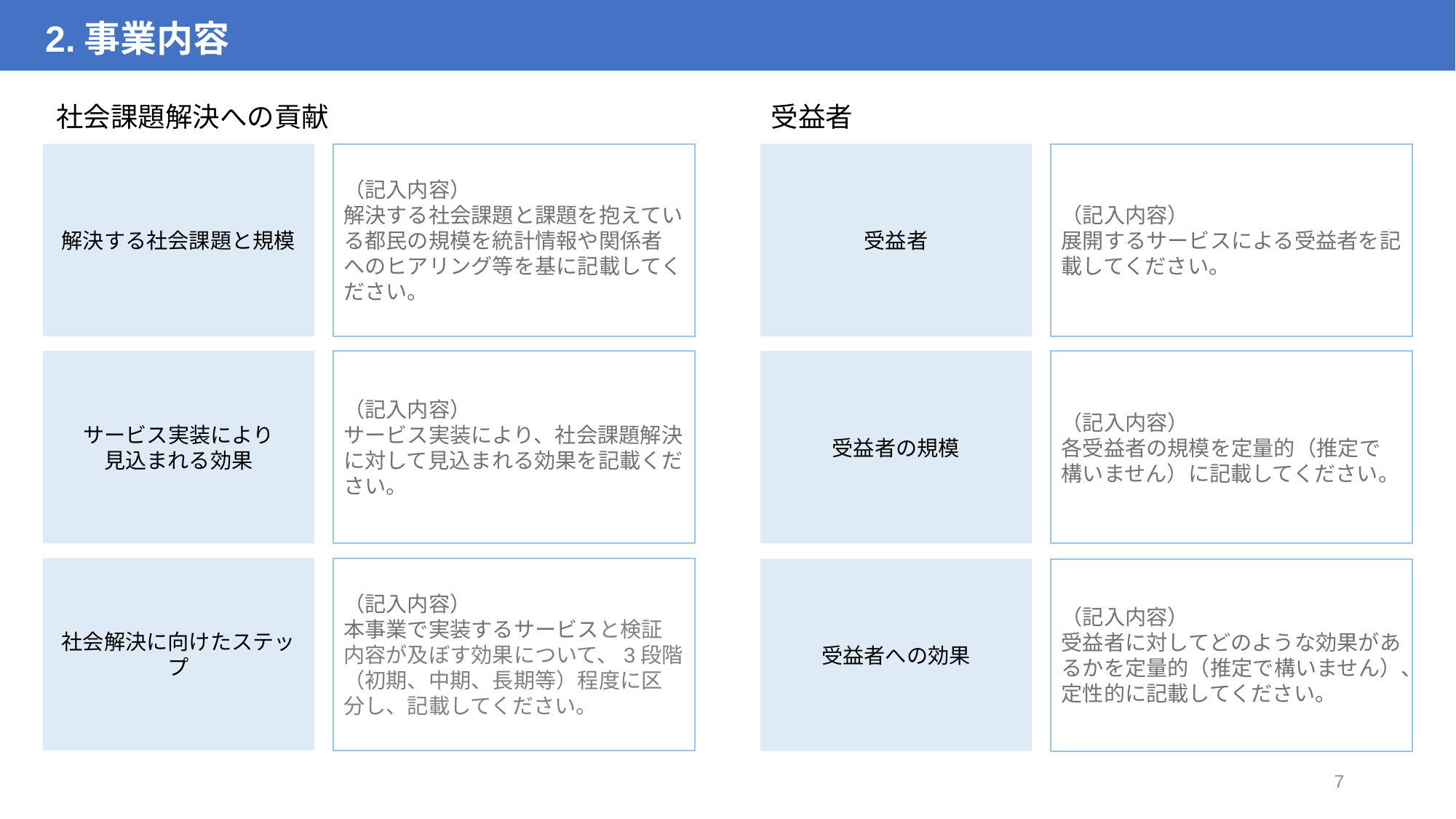

2.事業内容
社会課題解決への貢献
受益者
解決する社会課題と規模
（記入内容）
解決する社会課題と課題を抱えている都民の規模を統計情報や関係者へのヒアリング等を基に記載してください。
受益者
（記入内容）
展開するサービスによる受益者を記載してください。
サービス実装により
見込まれる効果
（記入内容）
サービス実装により、社会課題解決に対して見込まれる効果を記載ください。
受益者の規模
（記入内容）
各受益者の規模を定量的（推定で構いません）に記載してください。
（記入内容）
本事業で実装するサービスと検証内容が及ぼす効果について、3段階（初期、中期、長期等）程度に区分し、記載してください。
社会解決に向けたステップ
受益者への効果
（記入内容）
受益者に対してどのような効果があるかを定量的（推定で構いません）、定性的に記載してください。
7